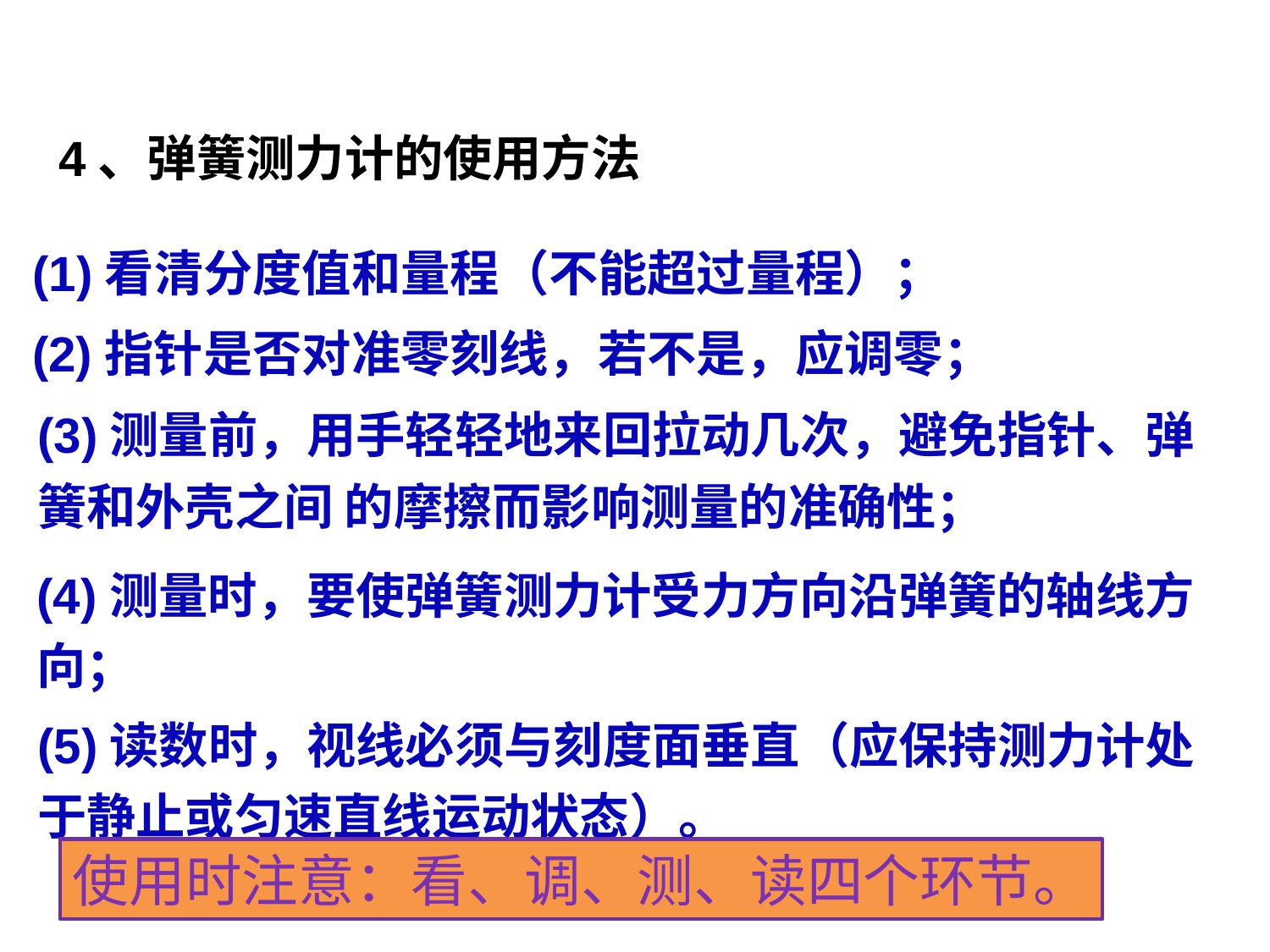

4、弹簧测力计的使用方法
(1)看清分度值和量程（不能超过量程）；
(2)指针是否对准零刻线，若不是，应调零；
(3)测量前，用手轻轻地来回拉动几次，避免指针、弹簧和外壳之间 的摩擦而影响测量的准确性；
(4)测量时，要使弹簧测力计受力方向沿弹簧的轴线方向；
(5)读数时，视线必须与刻度面垂直（应保持测力计处于静止或匀速直线运动状态）。
使用时注意：看、调、测、读四个环节。